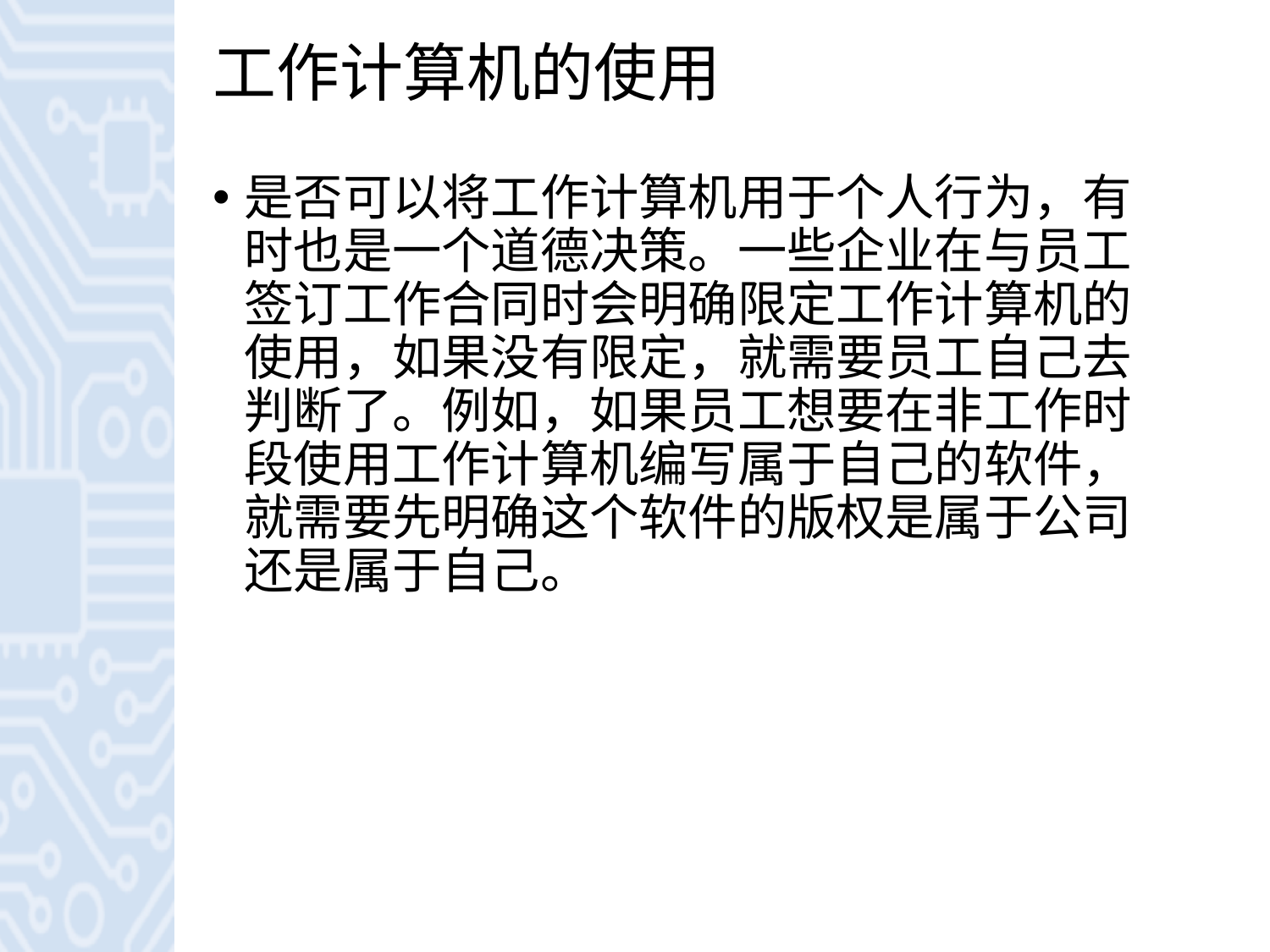

# 工作计算机的使用
是否可以将工作计算机用于个人行为，有时也是一个道德决策。一些企业在与员工签订工作合同时会明确限定工作计算机的使用，如果没有限定，就需要员工自己去判断了。例如，如果员工想要在非工作时段使用工作计算机编写属于自己的软件，就需要先明确这个软件的版权是属于公司还是属于自己。